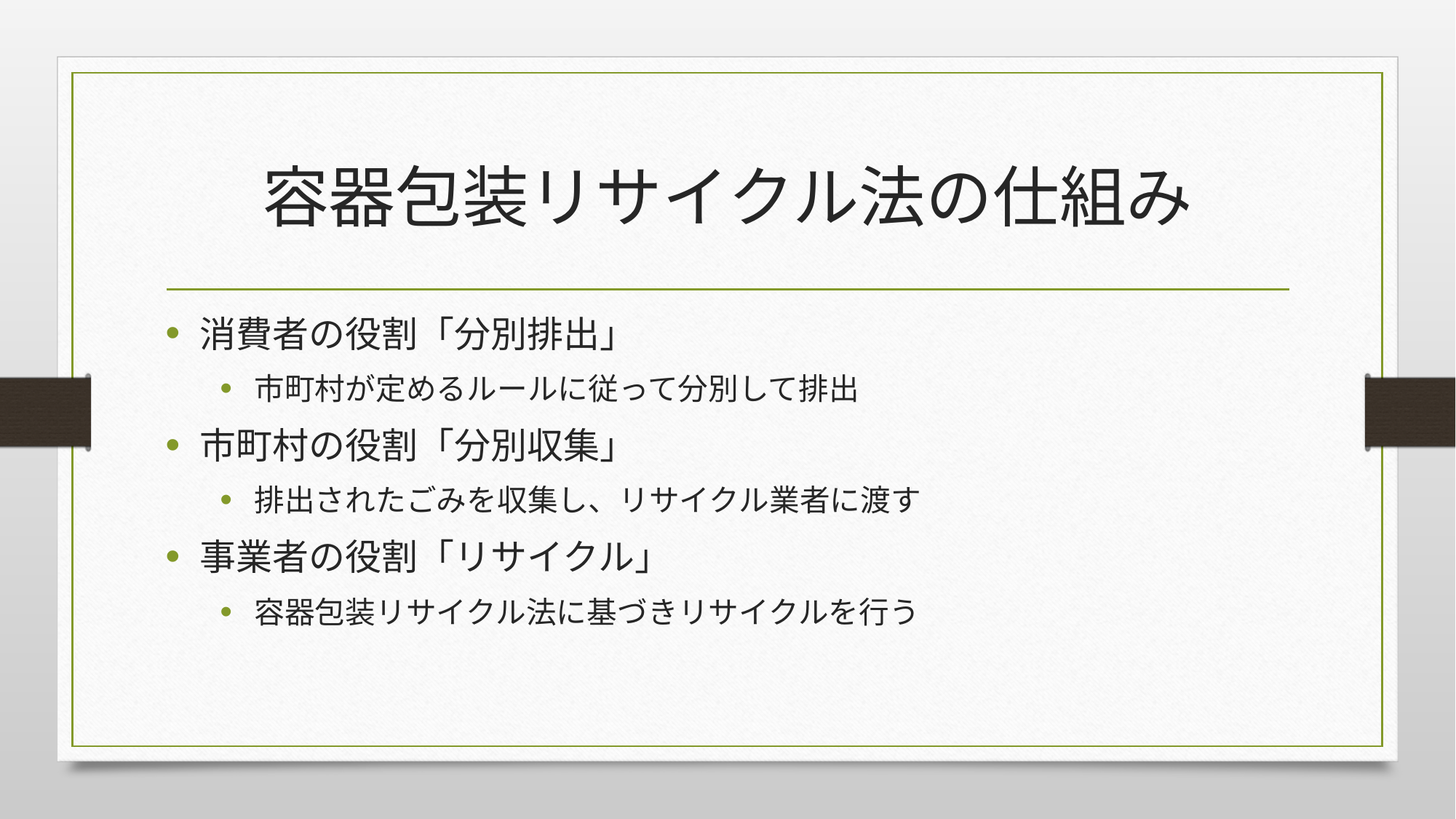

# 容器包装リサイクル法の仕組み
消費者の役割「分別排出」
市町村が定めるルールに従って分別して排出
市町村の役割「分別収集」
排出されたごみを収集し、リサイクル業者に渡す
事業者の役割「リサイクル」
容器包装リサイクル法に基づきリサイクルを行う